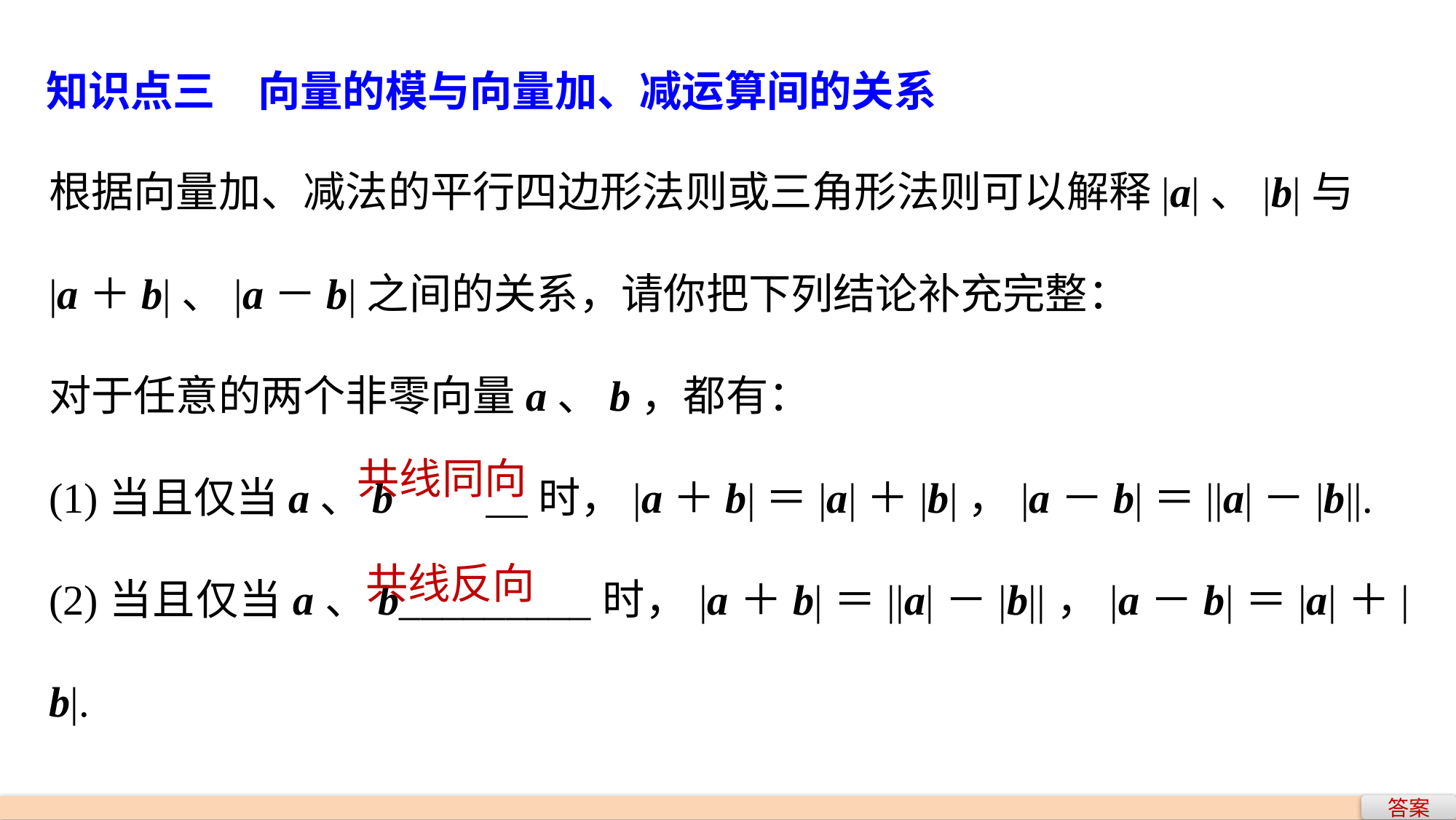

知识点三　向量的模与向量加、减运算间的关系
根据向量加、减法的平行四边形法则或三角形法则可以解释|a|、|b|与
|a＋b|、|a－b|之间的关系，请你把下列结论补充完整：
对于任意的两个非零向量a、b，都有：
(1)当且仅当a、b	    时，|a＋b|＝|a|＋|b|，|a－b|＝||a|－|b||.
(2)当且仅当a、b_________时，|a＋b|＝||a|－|b||，|a－b|＝|a|＋|b|.
共线同向
共线反向
答案